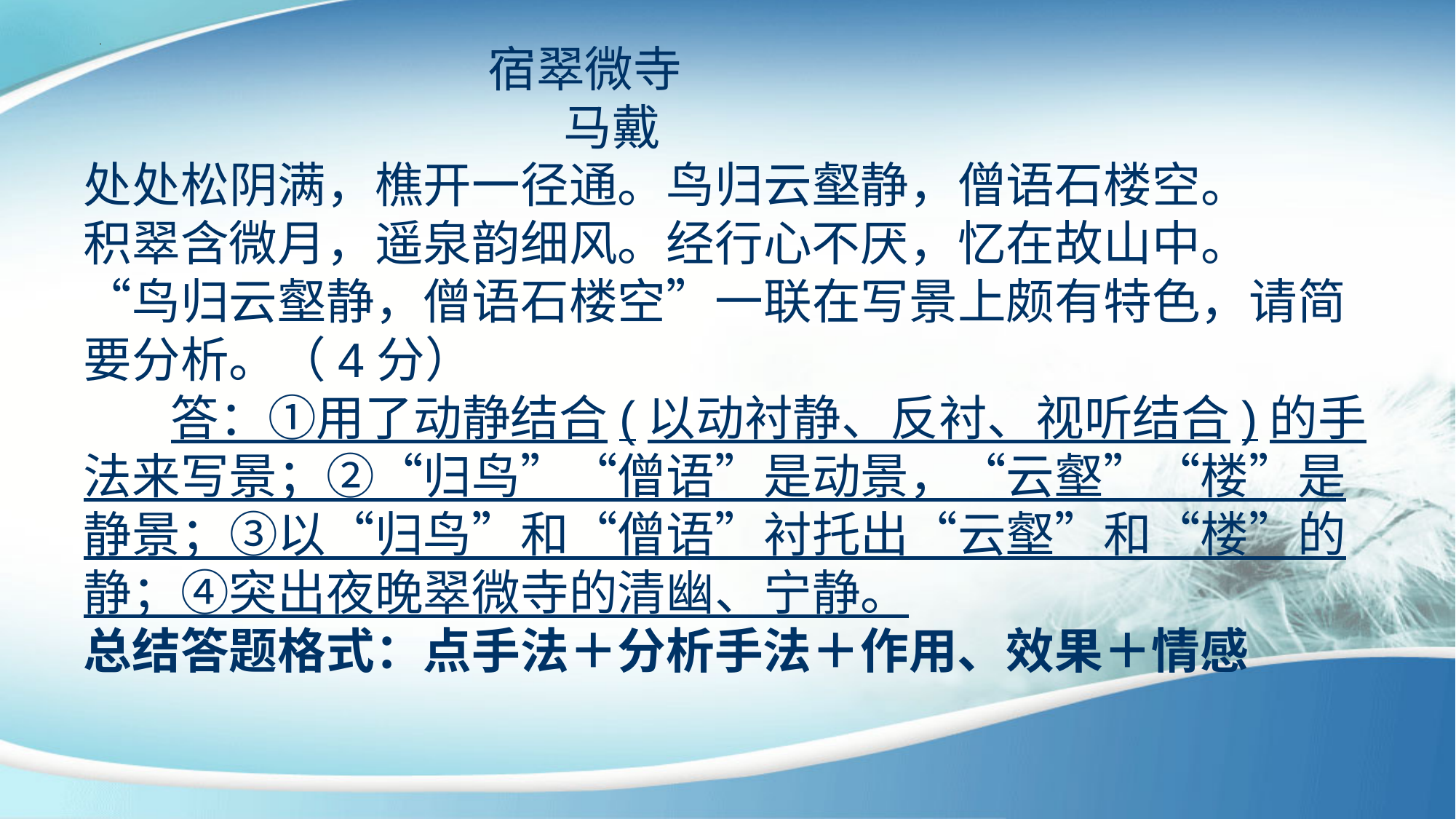

宿翠微寺
                                            马戴
处处松阴满，樵开一径通。鸟归云壑静，僧语石楼空。
积翠含微月，遥泉韵细风。经行心不厌，忆在故山中。
“鸟归云壑静，僧语石楼空”一联在写景上颇有特色，请简要分析。（4分）
        答：①用了动静结合(以动衬静、反衬、视听结合)的手法来写景；②“归鸟”“僧语”是动景，“云壑”“楼”是静景；③以“归鸟”和“僧语”衬托出“云壑”和“楼”的静；④突出夜晚翠微寺的清幽、宁静。
总结答题格式：点手法＋分析手法＋作用、效果＋情感